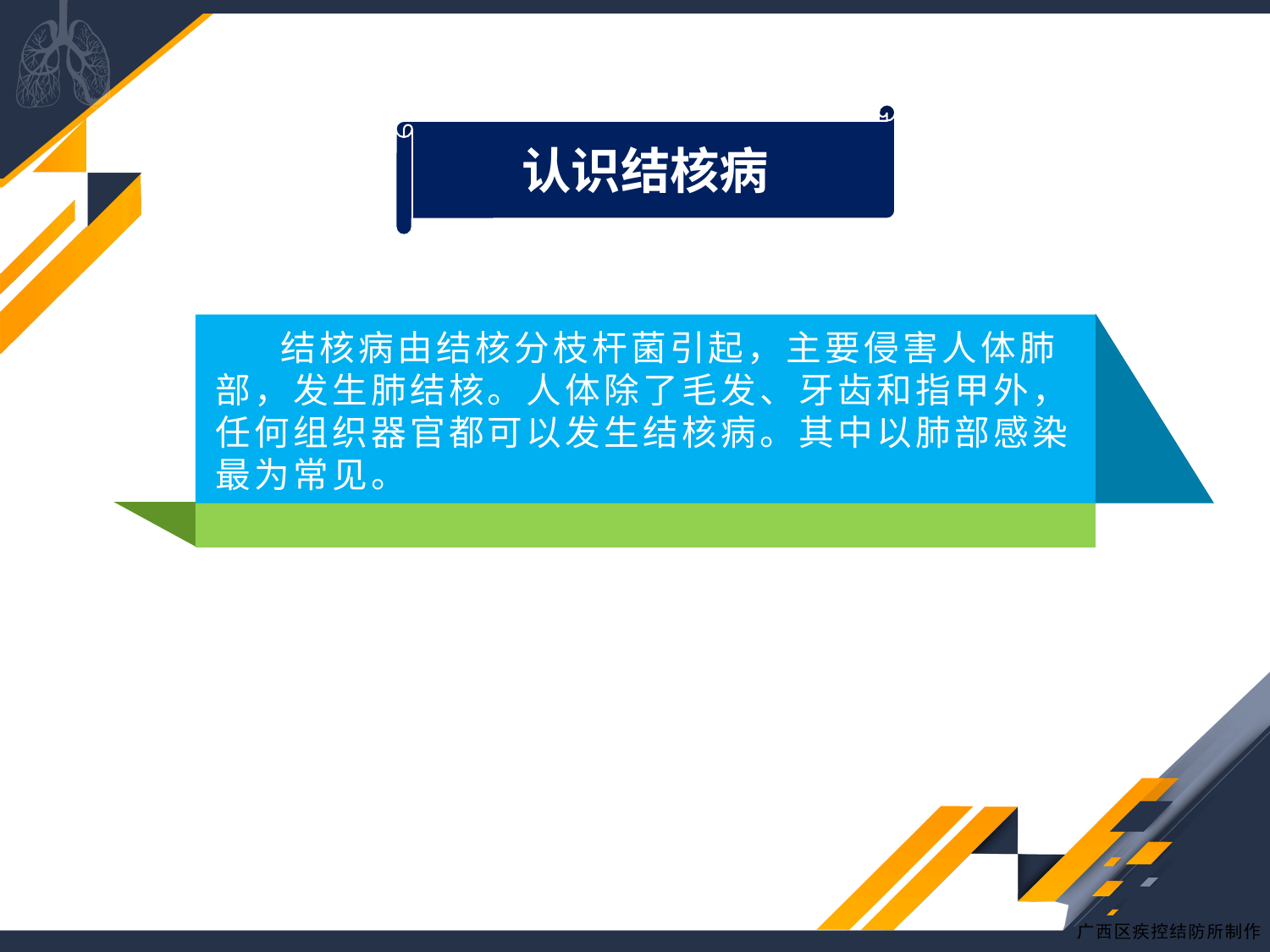

认识结核病

     结核病由结核分枝杆菌引起，主要侵害人体肺部，发生肺结核。人体除了毛发、牙齿和指甲外，任何组织器官都可以发生结核病。其中以肺部感染最为常见。